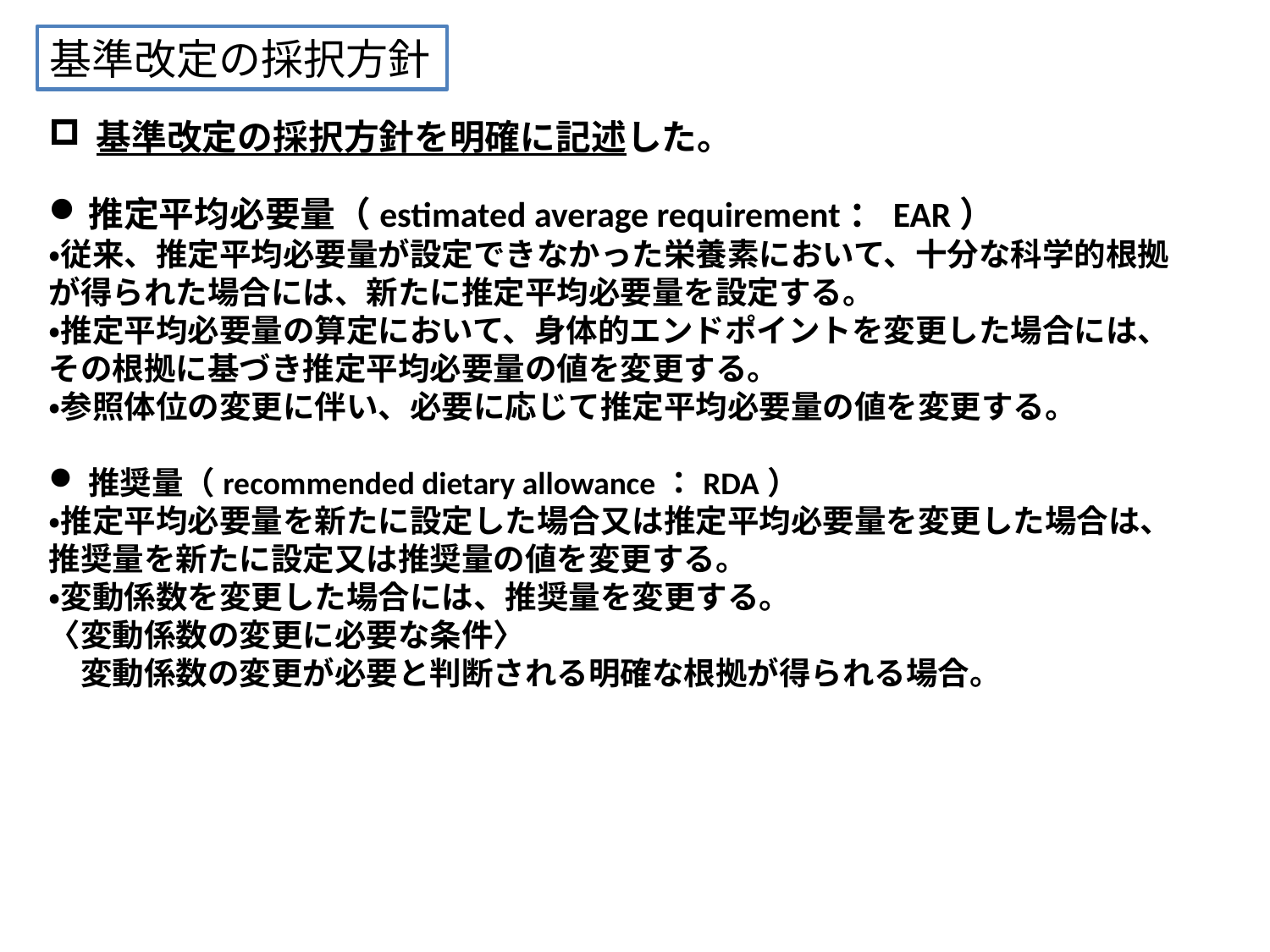

基準改定の採択方針
基準改定の採択方針を明確に記述した。
推定平均必要量（estimated average requirement：EAR）
・従来、推定平均必要量が設定できなかった栄養素において、十分な科学的根拠が得られた場合には、新たに推定平均必要量を設定する。
・推定平均必要量の算定において、身体的エンドポイントを変更した場合には、その根拠に基づき推定平均必要量の値を変更する。
・参照体位の変更に伴い、必要に応じて推定平均必要量の値を変更する。

推奨量（recommended dietary allowance：RDA）
・推定平均必要量を新たに設定した場合又は推定平均必要量を変更した場合は、推奨量を新たに設定又は推奨量の値を変更する。
・変動係数を変更した場合には、推奨量を変更する。
〈変動係数の変更に必要な条件〉
　変動係数の変更が必要と判断される明確な根拠が得られる場合。